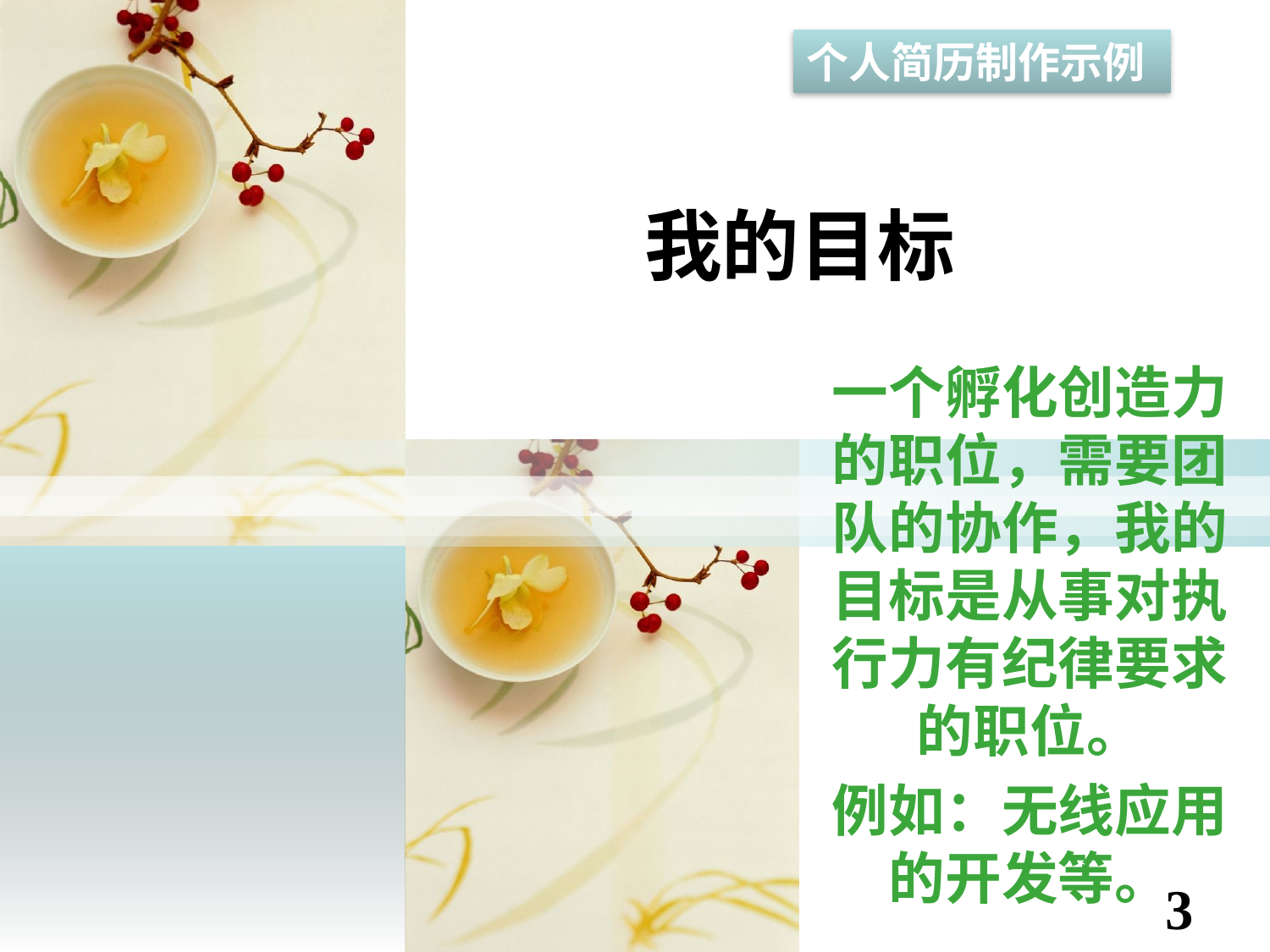

# 我的目标
一个孵化创造力的职位，需要团队的协作，我的目标是从事对执行力有纪律要求的职位。
例如：无线应用的开发等。
3